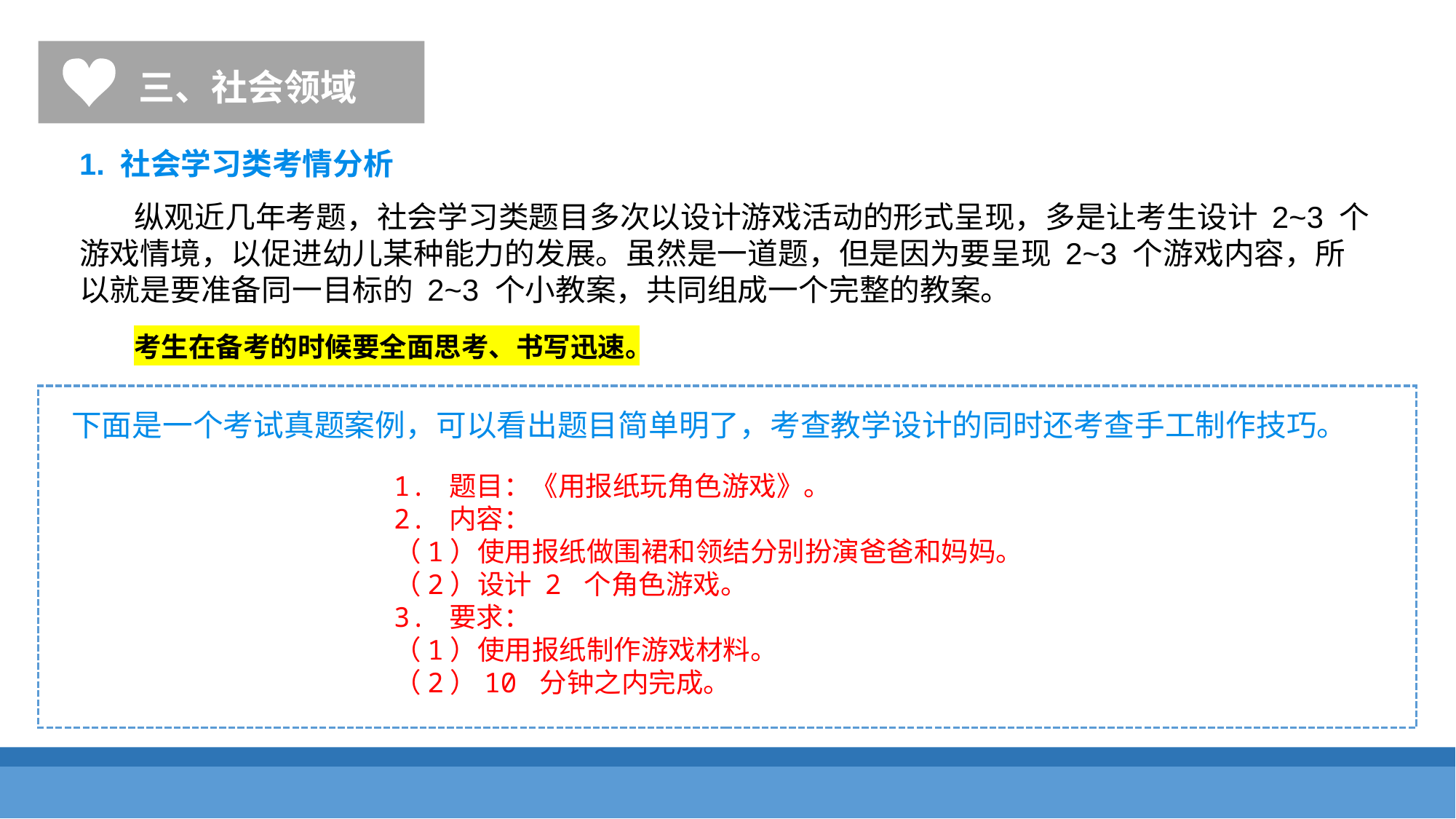

三、社会领域
1. 社会学习类考情分析
纵观近几年考题，社会学习类题目多次以设计游戏活动的形式呈现，多是让考生设计 2~3 个游戏情境，以促进幼儿某种能力的发展。虽然是一道题，但是因为要呈现 2~3 个游戏内容，所以就是要准备同一目标的 2~3 个小教案，共同组成一个完整的教案。
考生在备考的时候要全面思考、书写迅速。

下面是一个考试真题案例，可以看出题目简单明了，考查教学设计的同时还考查手工制作技巧。
1. 题目：《用报纸玩角色游戏》。
2. 内容：
（1）使用报纸做围裙和领结分别扮演爸爸和妈妈。
（2）设计 2 个角色游戏。
3. 要求：
（1）使用报纸制作游戏材料。
（2）10 分钟之内完成。